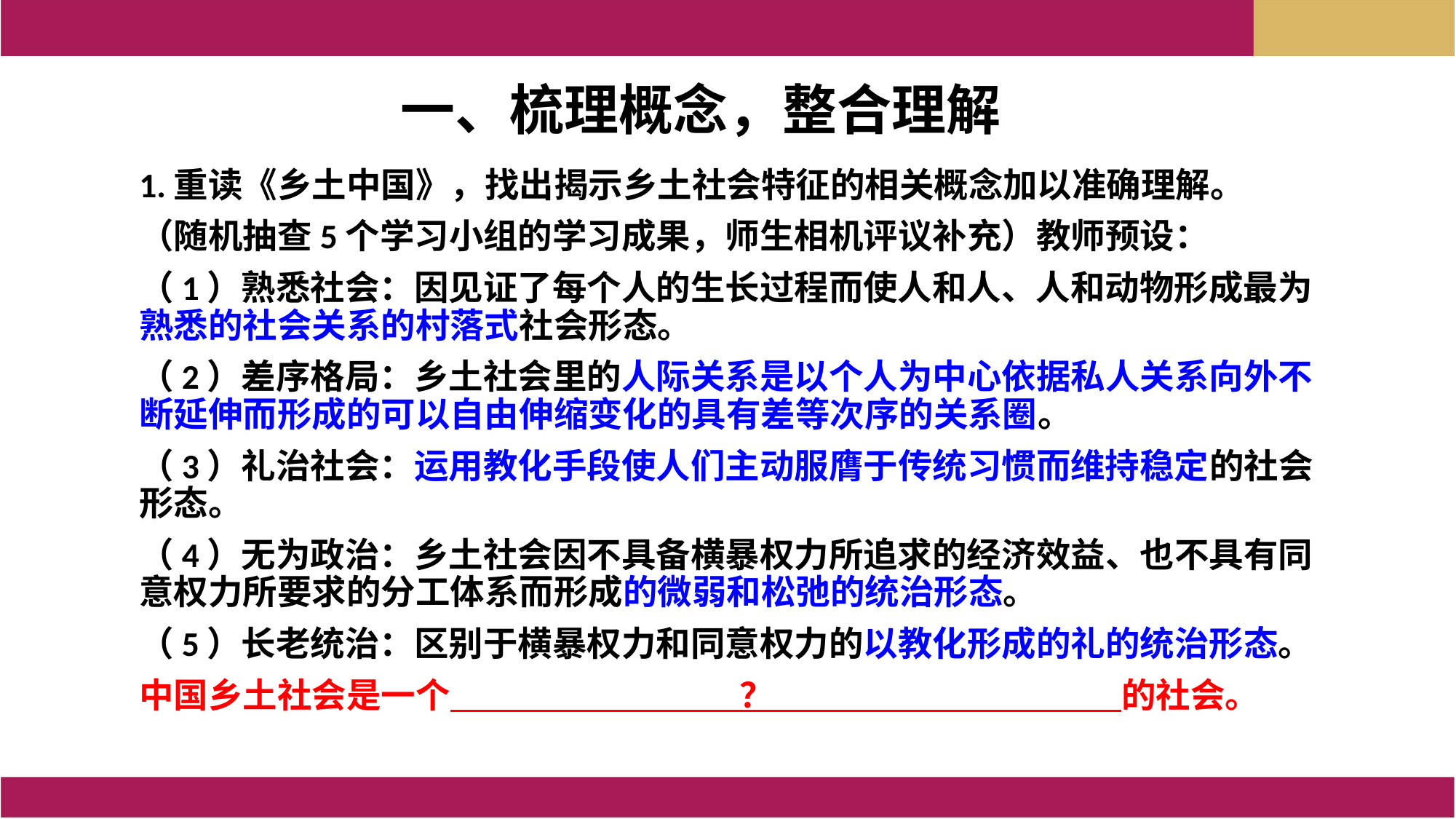

一、梳理概念，整合理解
1.重读《乡土中国》，找出揭示乡土社会特征的相关概念加以准确理解。
（随机抽查5个学习小组的学习成果，师生相机评议补充）教师预设：
（1）熟悉社会：因见证了每个人的生长过程而使人和人、人和动物形成最为熟悉的社会关系的村落式社会形态。
（2）差序格局：乡土社会里的人际关系是以个人为中心依据私人关系向外不断延伸而形成的可以自由伸缩变化的具有差等次序的关系圈。
（3）礼治社会：运用教化手段使人们主动服膺于传统习惯而维持稳定的社会形态。
（4）无为政治：乡土社会因不具备横暴权力所追求的经济效益、也不具有同意权力所要求的分工体系而形成的微弱和松弛的统治形态。
（5）长老统治：区别于横暴权力和同意权力的以教化形成的礼的统治形态。
中国乡土社会是一个                              ？                                    的社会。